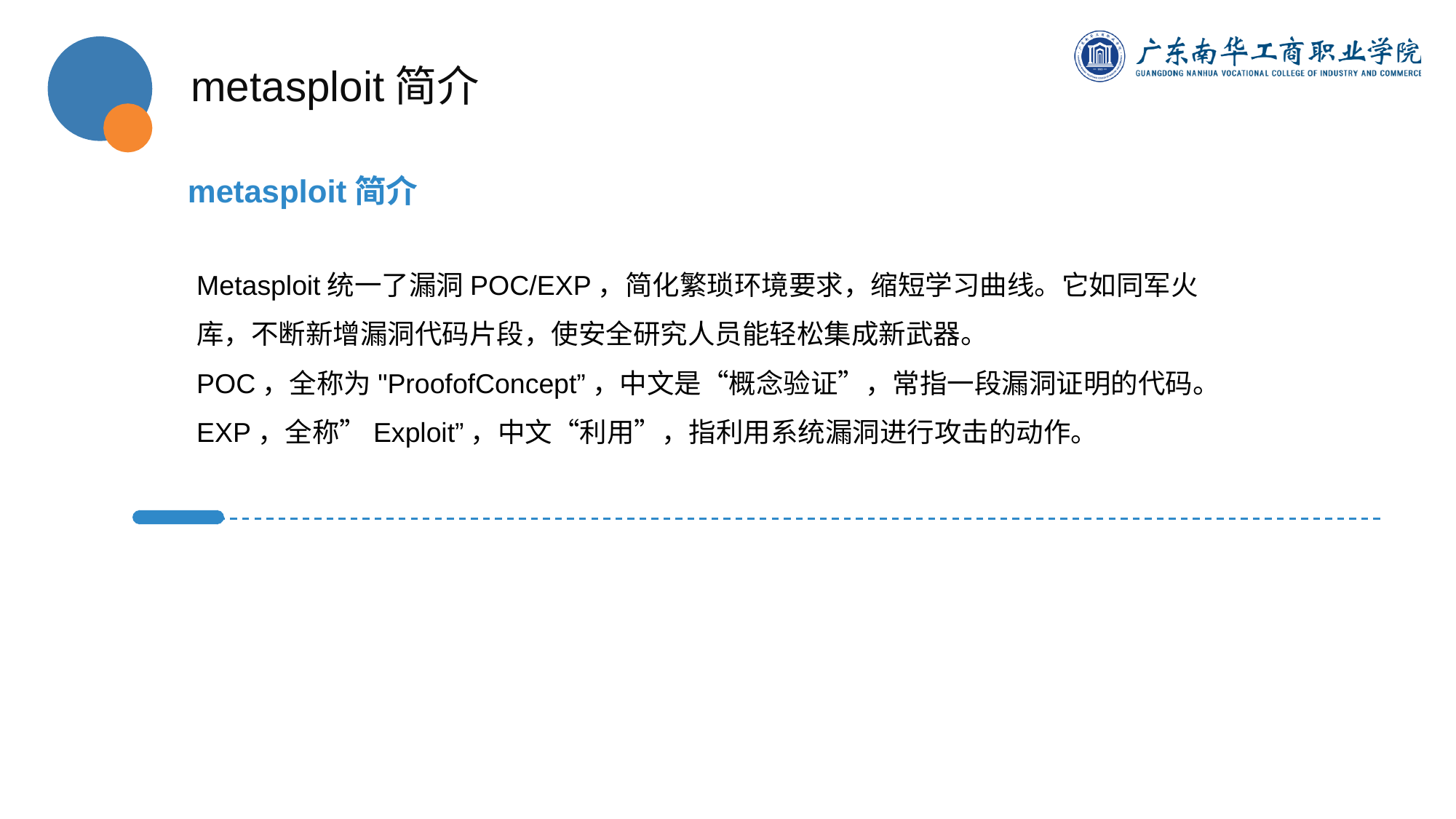

metasploit简介

metasploit简介
Metasploit统一了漏洞POC/EXP，简化繁琐环境要求，缩短学习曲线。它如同军火库，不断新增漏洞代码片段，使安全研究人员能轻松集成新武器。
POC，全称为"ProofofConcept”，中文是“概念验证”，常指一段漏洞证明的代码。
EXP，全称”Exploit”，中文“利用”，指利用系统漏洞进行攻击的动作。